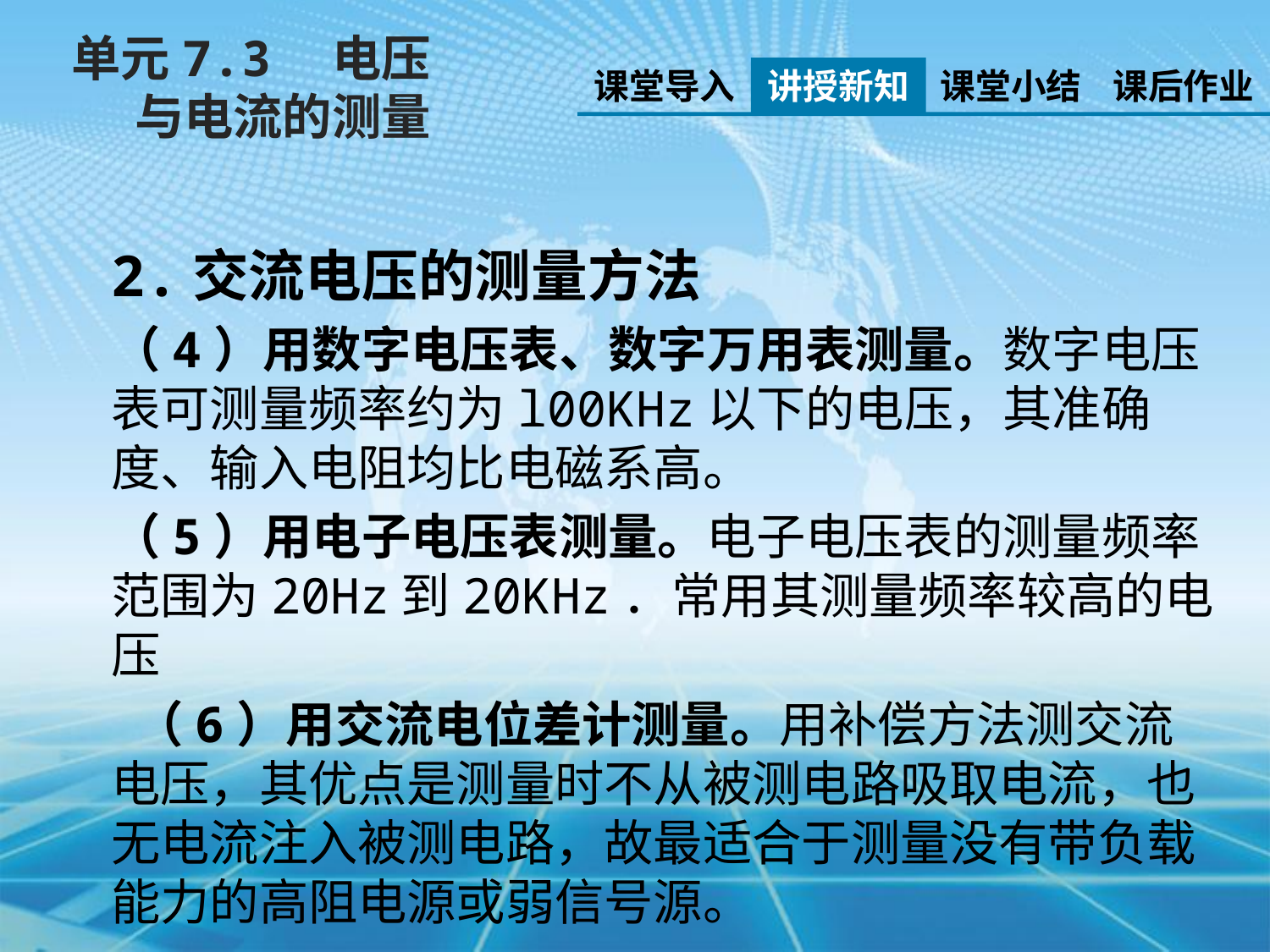

单元7.3　电压与电流的测量
课堂导入
讲授新知
课堂小结
课后作业
2.交流电压的测量方法
（4）用数字电压表、数字万用表测量。数字电压表可测量频率约为l00KHz以下的电压，其准确度、输入电阻均比电磁系高。
（5）用电子电压表测量。电子电压表的测量频率范围为20Hz到20KHz．常用其测量频率较高的电压
 （6）用交流电位差计测量。用补偿方法测交流电压，其优点是测量时不从被测电路吸取电流，也无电流注入被测电路，故最适合于测量没有带负载能力的高阻电源或弱信号源。